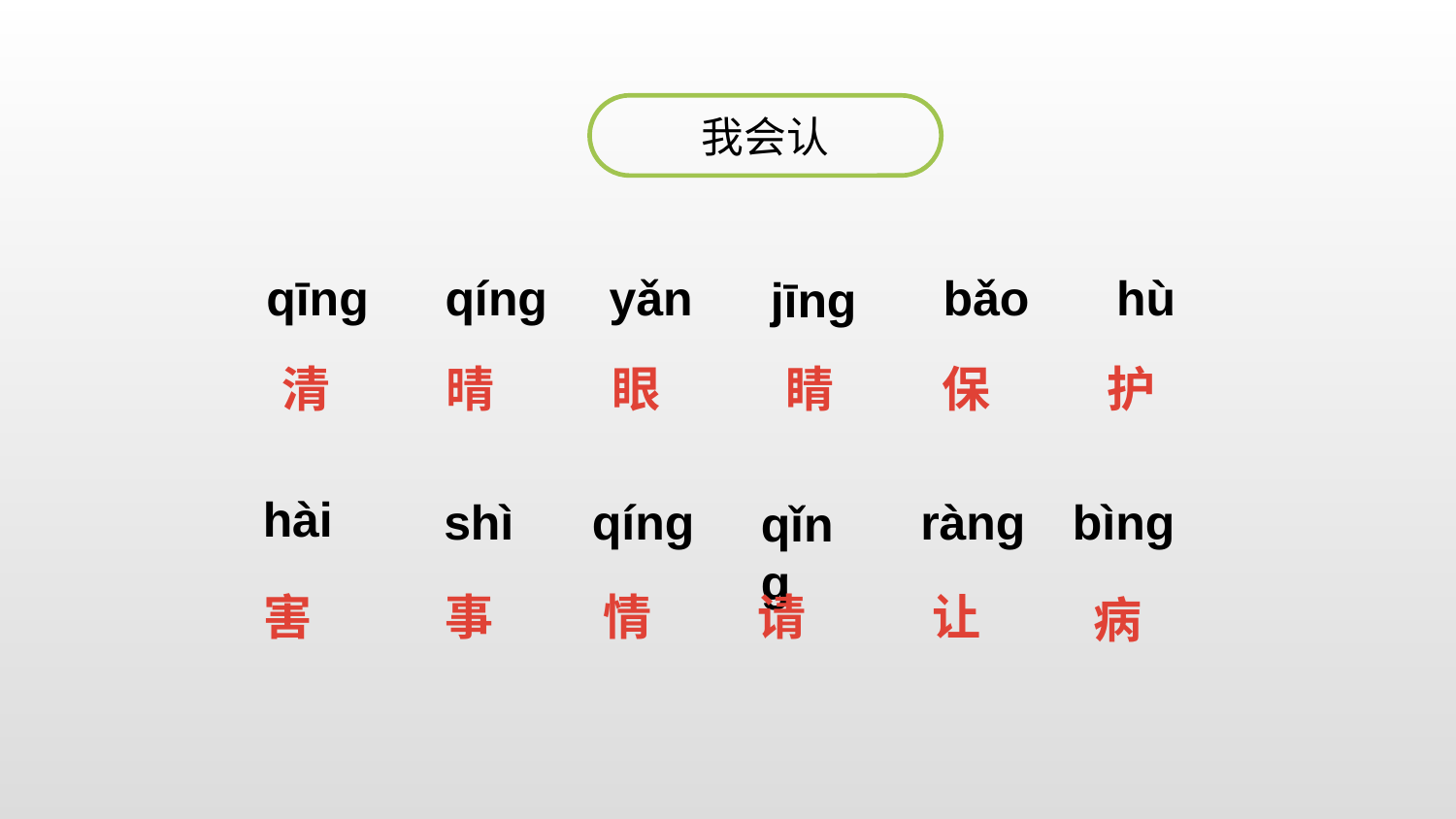

我会认
qīng
qíng
yǎn
bǎo
hù
jīng
清
晴
眼
睛
保
护
hài
shì
qíng
ràng
bìng
qǐng
害
事
情
请
让
病